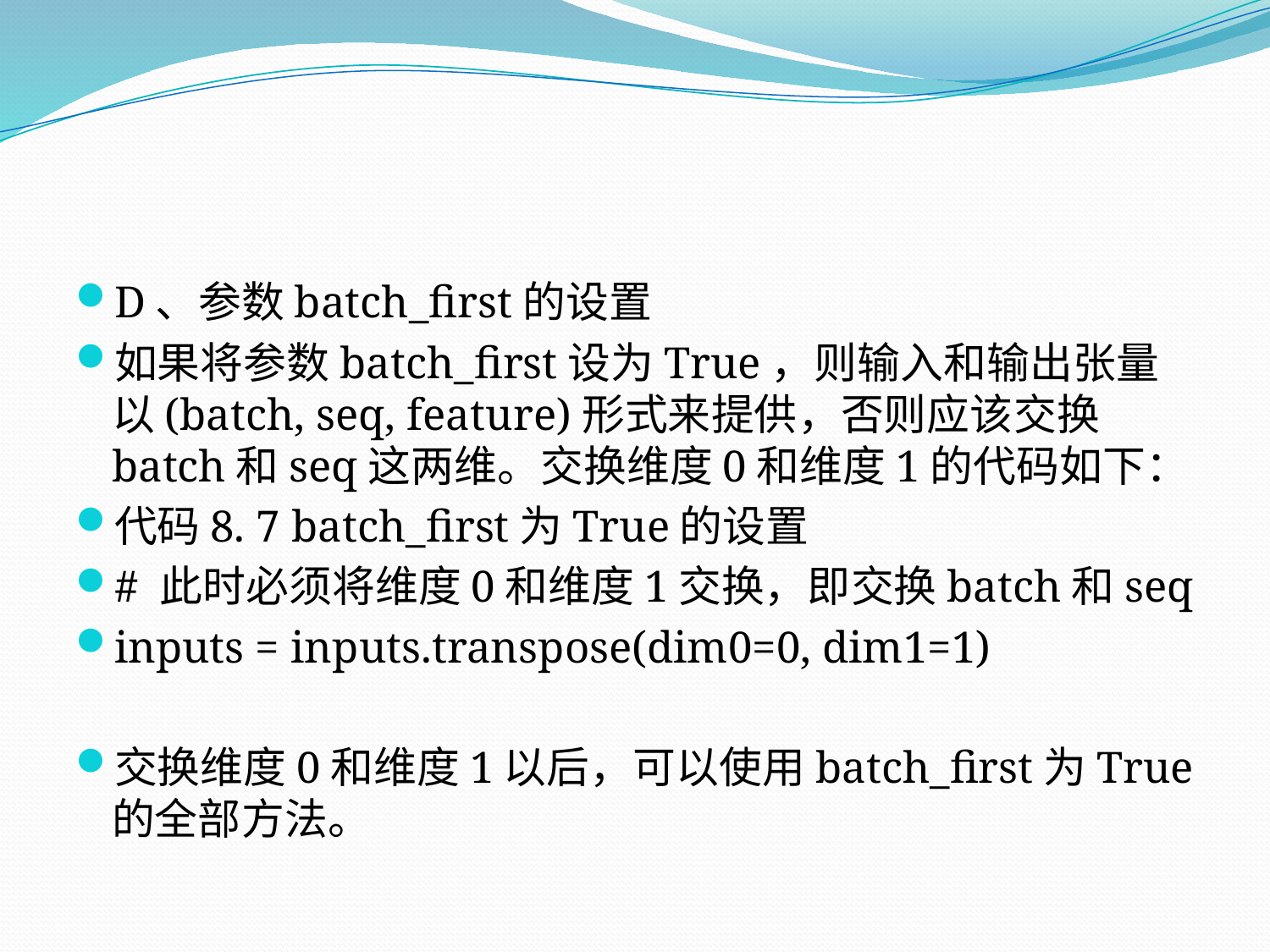

D、参数batch_first的设置
如果将参数batch_first设为True，则输入和输出张量以(batch, seq, feature)形式来提供，否则应该交换batch和seq这两维。交换维度0和维度1的代码如下：
代码8. 7 batch_first为True的设置
# 此时必须将维度0和维度1交换，即交换batch和seq
inputs = inputs.transpose(dim0=0, dim1=1)

交换维度0和维度1以后，可以使用batch_first为True的全部方法。